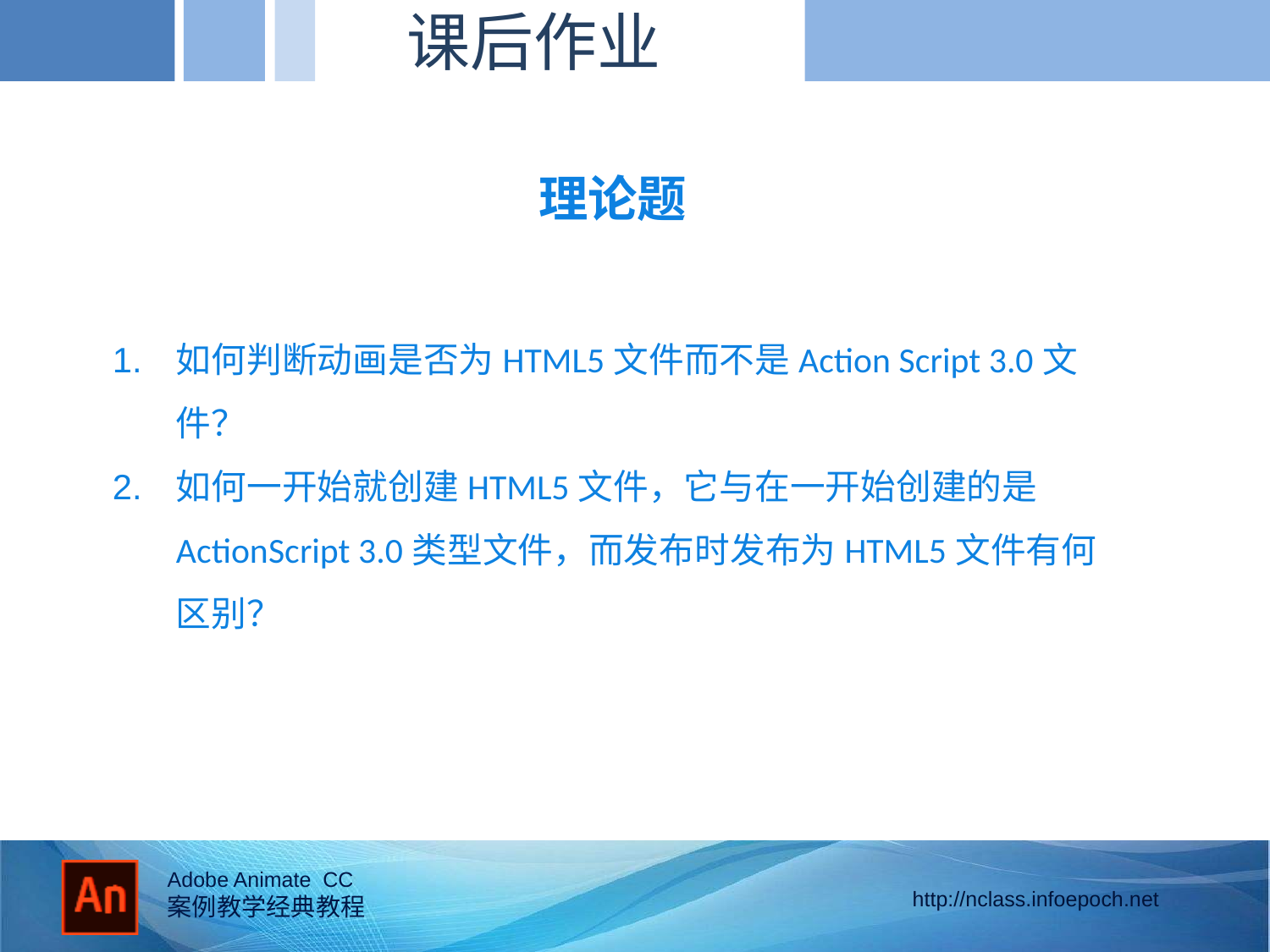

课后作业
的径向
理论题

如何判断动画是否为HTML5文件而不是Action Script 3.0文件？
如何一开始就创建HTML5文件，它与在一开始创建的是ActionScript 3.0类型文件，而发布时发布为HTML5文件有何区别？